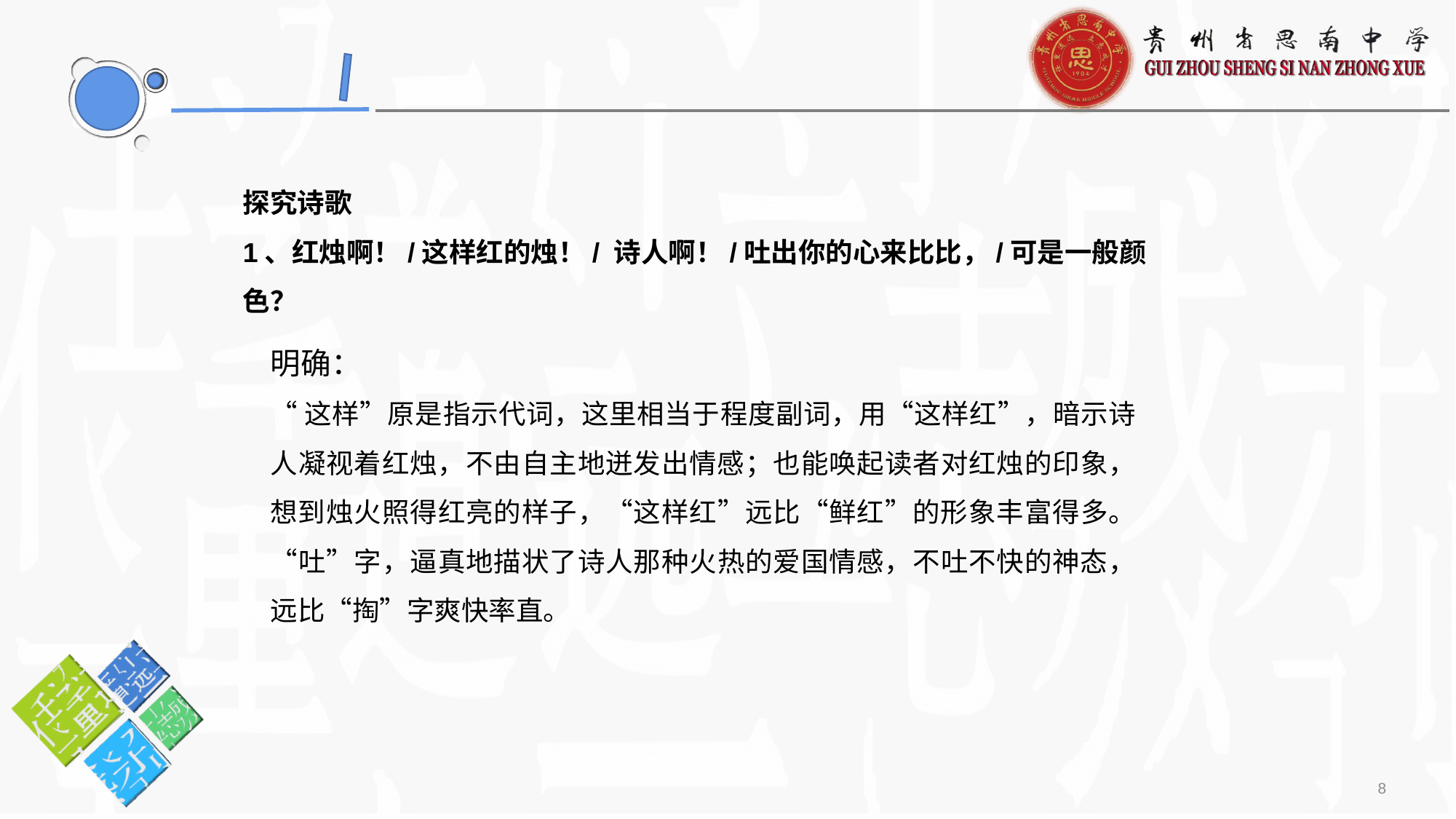

探究诗歌
1、红烛啊！/这样红的烛！/ 诗人啊！/吐出你的心来比比，/可是一般颜色？

明确：
“这样”原是指示代词，这里相当于程度副词，用“这样红”，暗示诗人凝视着红烛，不由自主地迸发出情感；也能唤起读者对红烛的印象，想到烛火照得红亮的样子，“这样红”远比“鲜红”的形象丰富得多。“吐”字，逼真地描状了诗人那种火热的爱国情感，不吐不快的神态，远比“掏”字爽快率直。